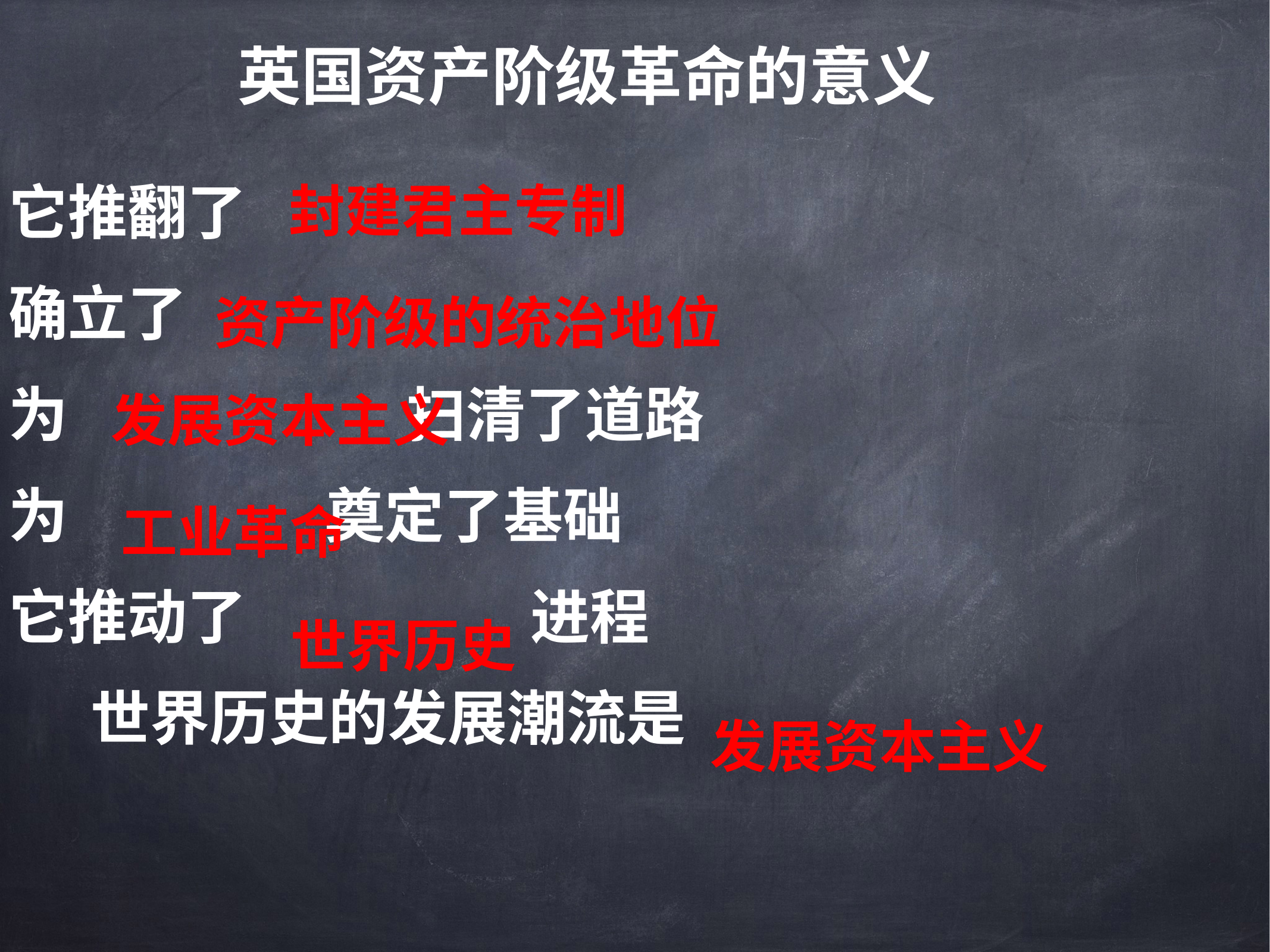

英国资产阶级革命的意义
它推翻了
确立了
为                         扫清了道路
为                   奠定了基础
它推动了                     进程
     世界历史的发展潮流是
封建君主专制
资产阶级的统治地位
发展资本主义
工业革命
世界历史
发展资本主义